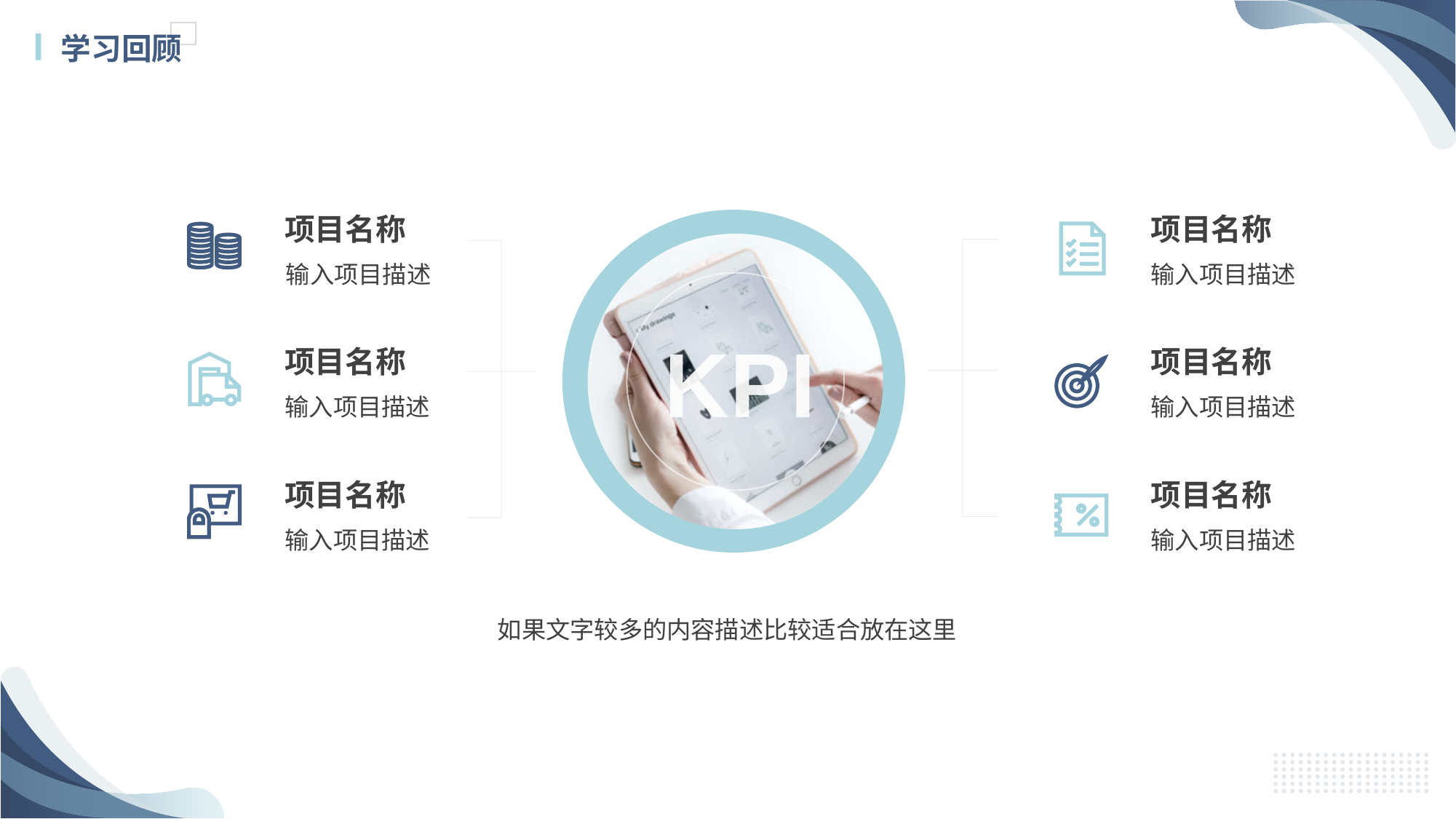

学习回顾

项目名称

输入项目描述
项目名称

输入项目描述
项目名称

输入项目描述
项目名称

输入项目描述
项目名称

输入项目描述
项目名称

输入项目描述

KPI

如果文字较多的内容描述比较适合放在这里